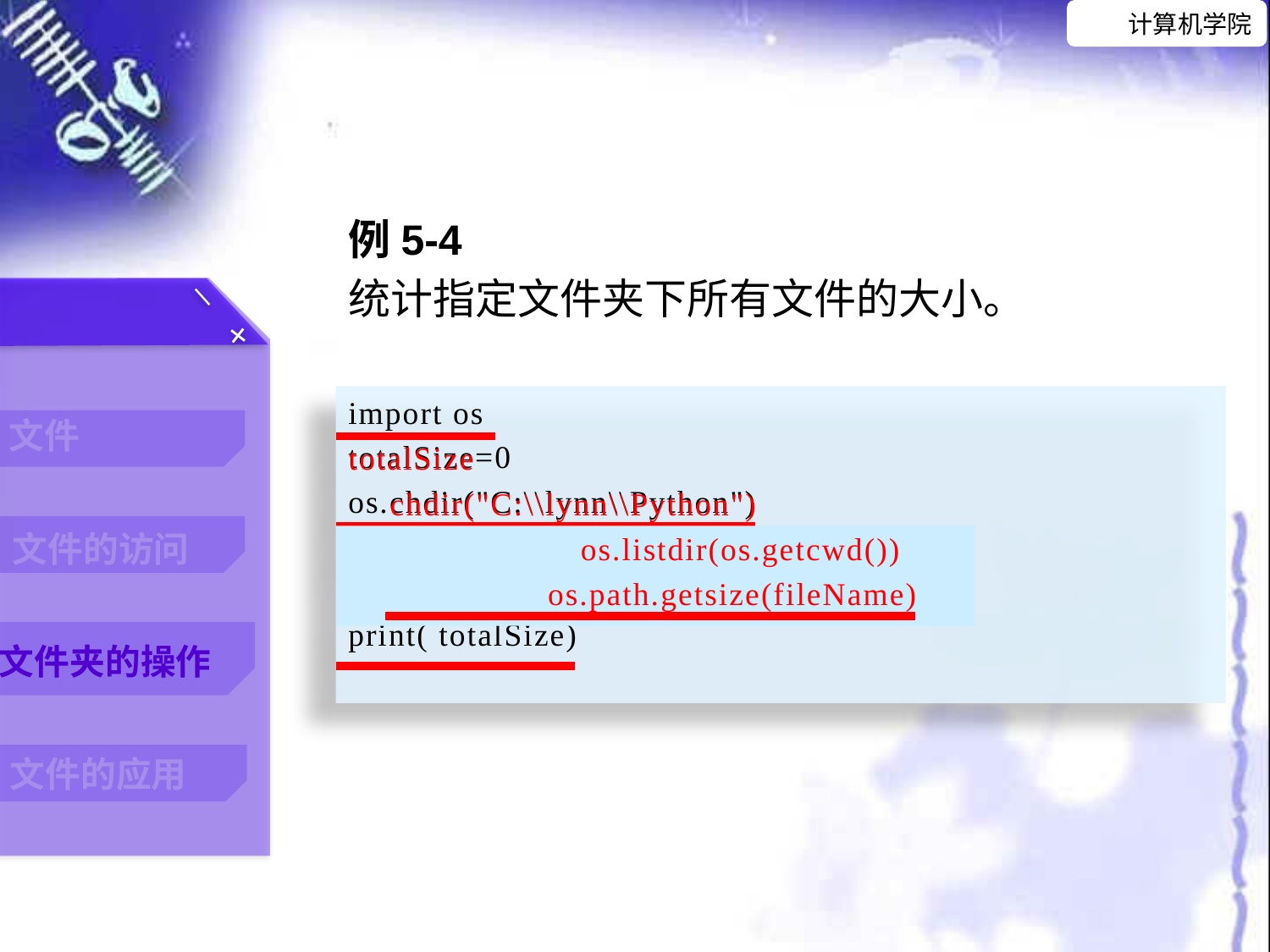

例5-4
统计指定文件夹下所有文件的大小。
import os
totalSize=0
os.chdir("C:\\lynn\\Python")
for fileName in os.listdir(os.getcwd()):
    totalSize+=os.path.getsize(fileName)
print( totalSize)

totalSize
chdir("C:\\lynn\\Python")
os.listdir(os.getcwd())

os.path.getsize(fileName)